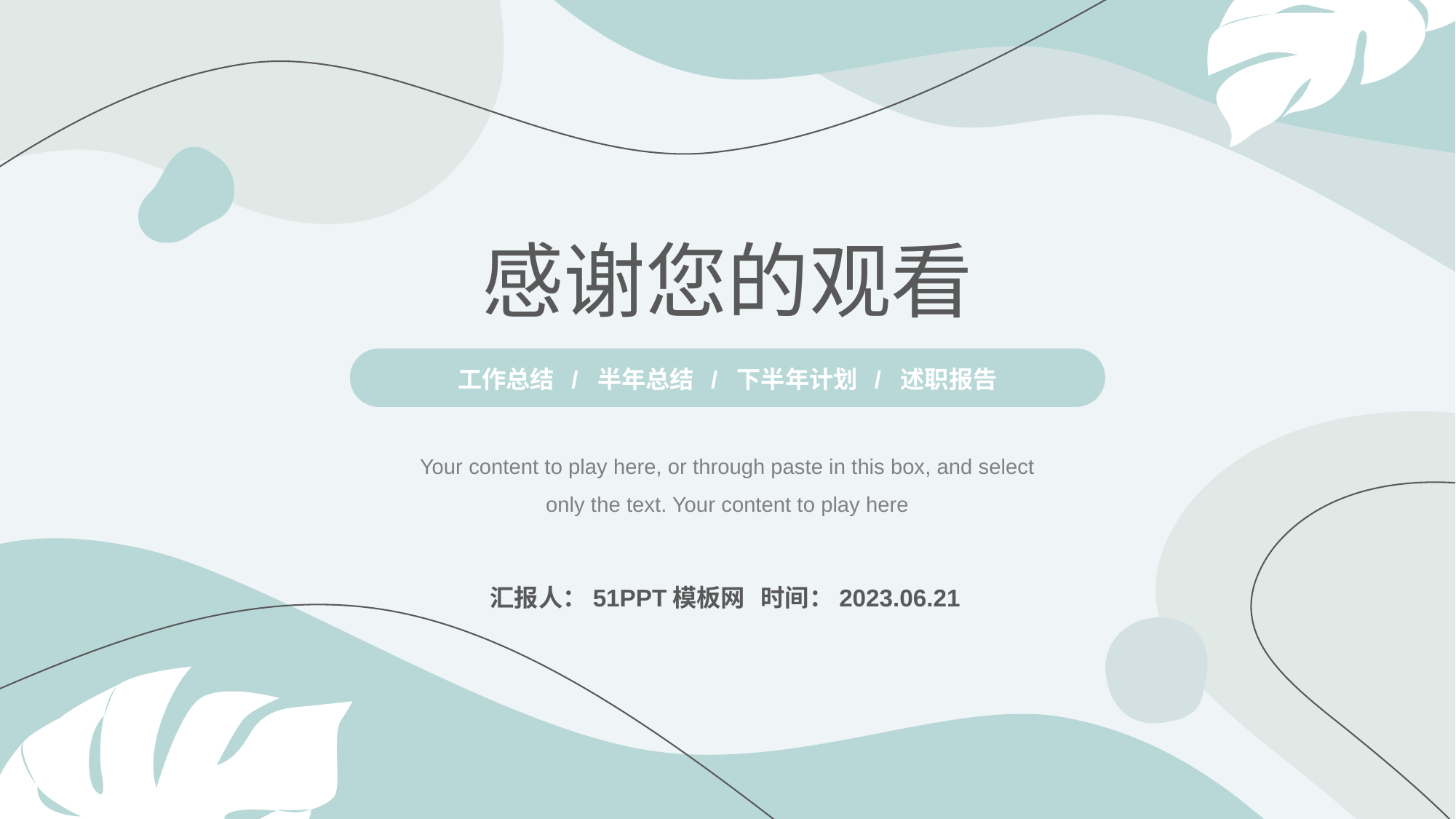

感谢您的观看

工作总结  /  半年总结  /  下半年计划  /  述职报告

Your content to play here, or through paste in this box, and select only the text. Your content to play here

汇报人：51PPT模板网
时间：2023.06.21